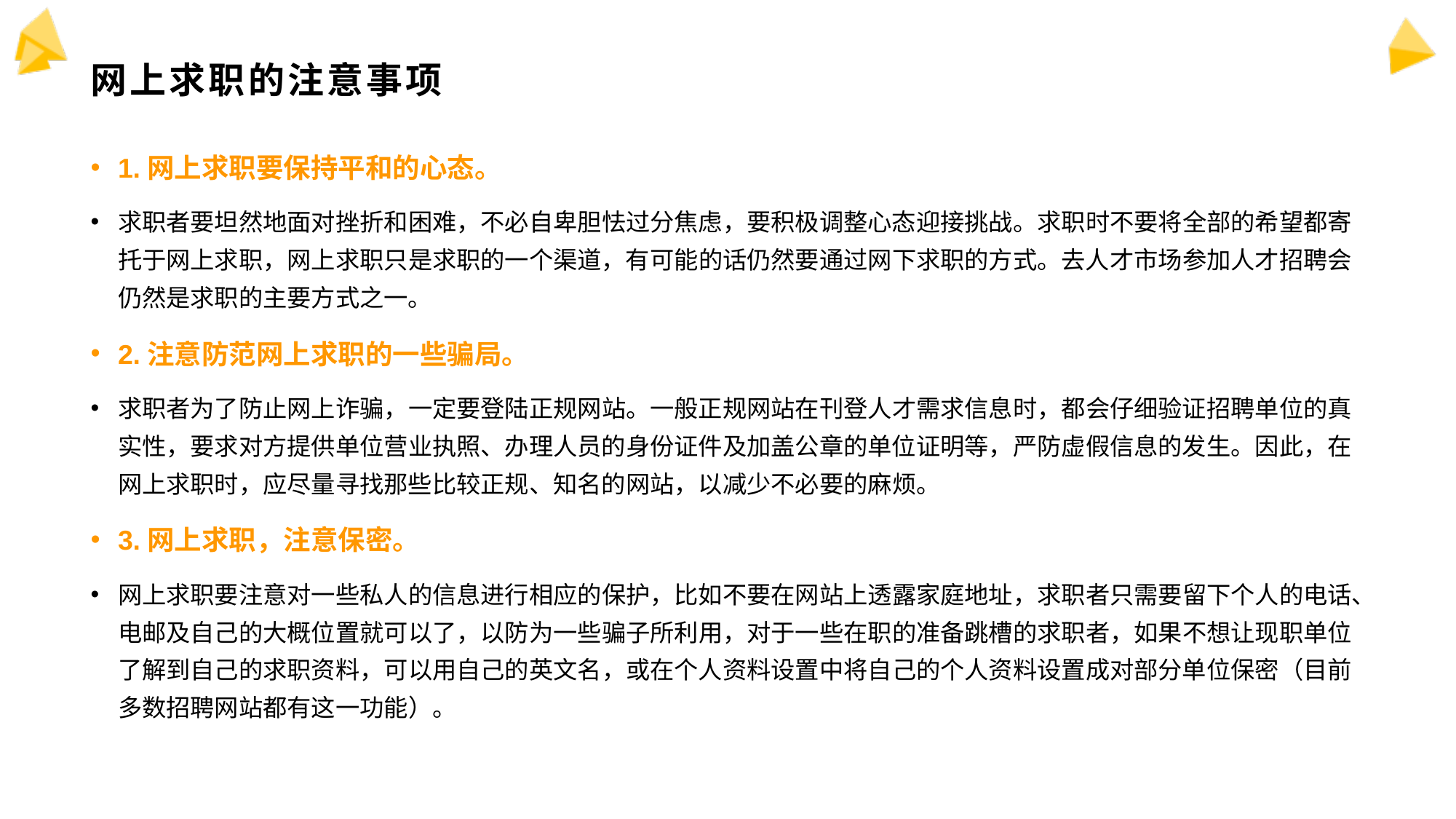

# 网上求职的注意事项
1.网上求职要保持平和的心态。
求职者要坦然地面对挫折和困难，不必自卑胆怯过分焦虑，要积极调整心态迎接挑战。求职时不要将全部的希望都寄托于网上求职，网上求职只是求职的一个渠道，有可能的话仍然要通过网下求职的方式。去人才市场参加人才招聘会仍然是求职的主要方式之一。
2.注意防范网上求职的一些骗局。
求职者为了防止网上诈骗，一定要登陆正规网站。一般正规网站在刊登人才需求信息时，都会仔细验证招聘单位的真实性，要求对方提供单位营业执照、办理人员的身份证件及加盖公章的单位证明等，严防虚假信息的发生。因此，在网上求职时，应尽量寻找那些比较正规、知名的网站，以减少不必要的麻烦。
3.网上求职，注意保密。
网上求职要注意对一些私人的信息进行相应的保护，比如不要在网站上透露家庭地址，求职者只需要留下个人的电话、电邮及自己的大概位置就可以了，以防为一些骗子所利用，对于一些在职的准备跳槽的求职者，如果不想让现职单位了解到自己的求职资料，可以用自己的英文名，或在个人资料设置中将自己的个人资料设置成对部分单位保密（目前多数招聘网站都有这一功能）。